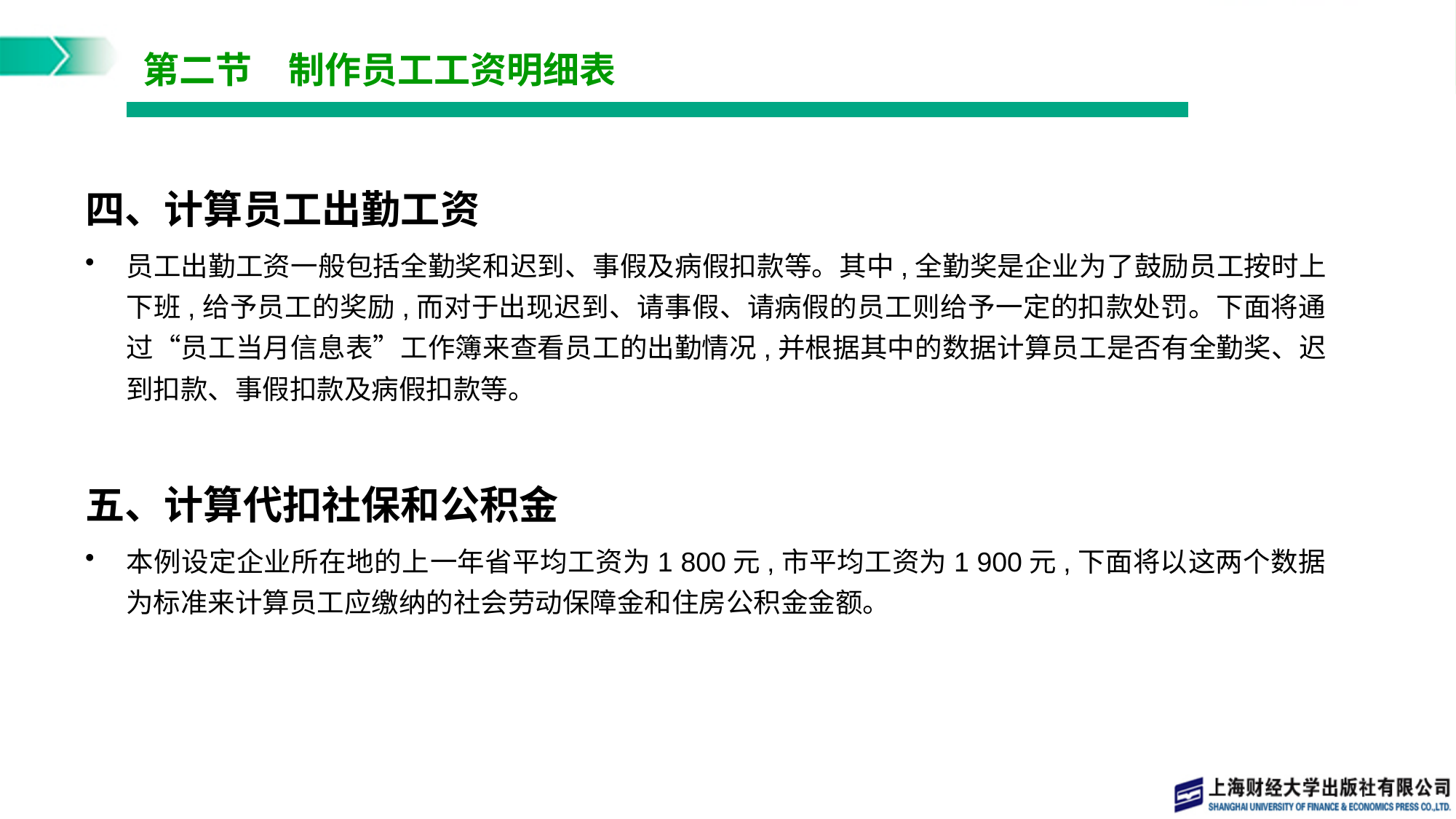

# 第二节　制作员工工资明细表
四、计算员工出勤工资
员工出勤工资一般包括全勤奖和迟到、事假及病假扣款等。其中,全勤奖是企业为了鼓励员工按时上下班,给予员工的奖励,而对于出现迟到、请事假、请病假的员工则给予一定的扣款处罚。下面将通过“员工当月信息表”工作簿来查看员工的出勤情况,并根据其中的数据计算员工是否有全勤奖、迟到扣款、事假扣款及病假扣款等。

五、计算代扣社保和公积金
本例设定企业所在地的上一年省平均工资为1 800元,市平均工资为1 900元,下面将以这两个数据为标准来计算员工应缴纳的社会劳动保障金和住房公积金金额。